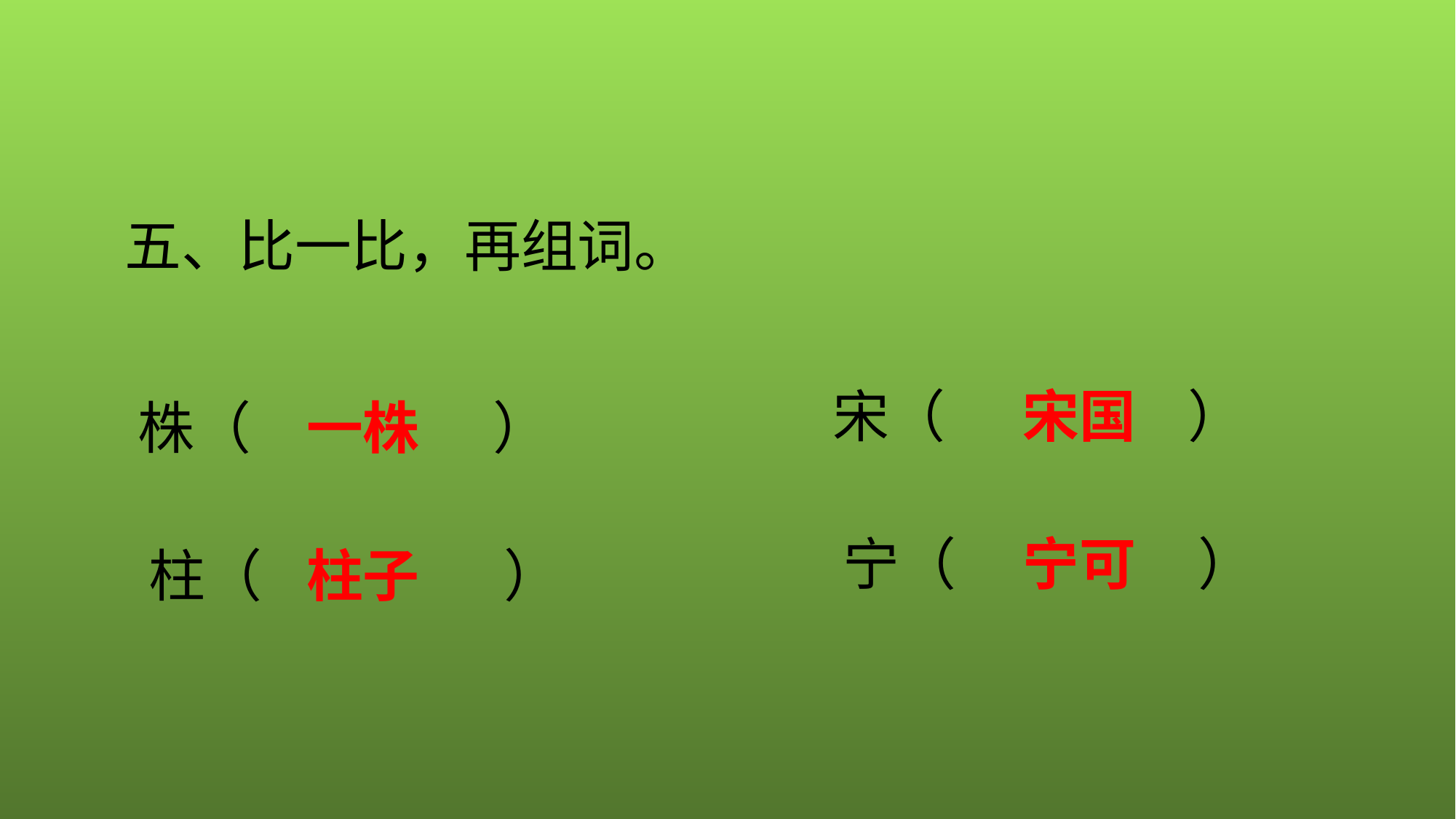

五、比一比，再组词。
宋（                   ）
宋国
株（                   ）
一株
宁（                   ）
宁可
柱（                   ）
柱子